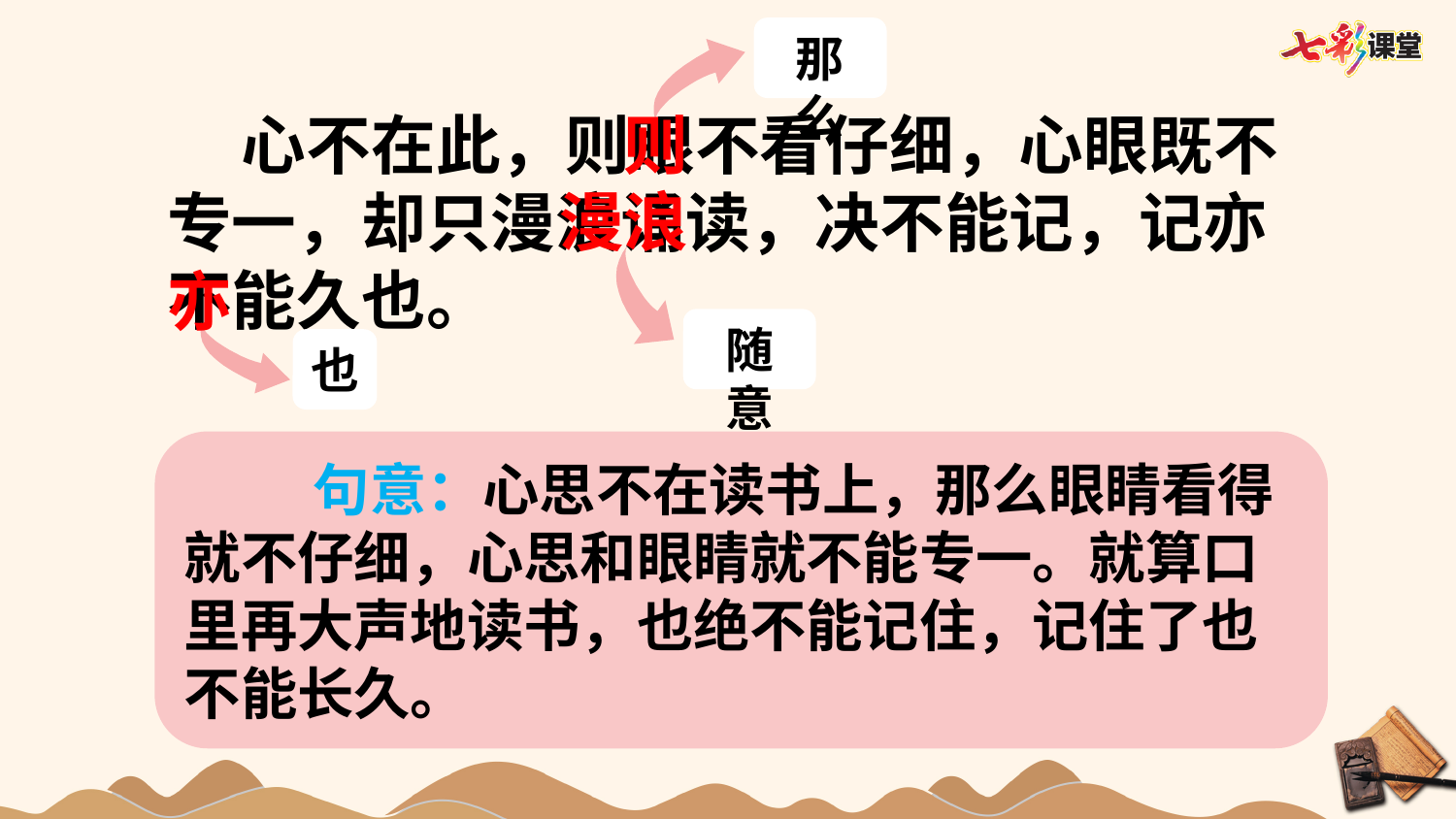

那么

    心不在此，则眼不看仔细，心眼既不专一，却只漫浪诵读，决不能记，记亦不能久也。
则
漫浪
亦

随意
也

句意：心思不在读书上，那么眼睛看得就不仔细，心思和眼睛就不能专一。就算口里再大声地读书，也绝不能记住，记住了也不能长久。